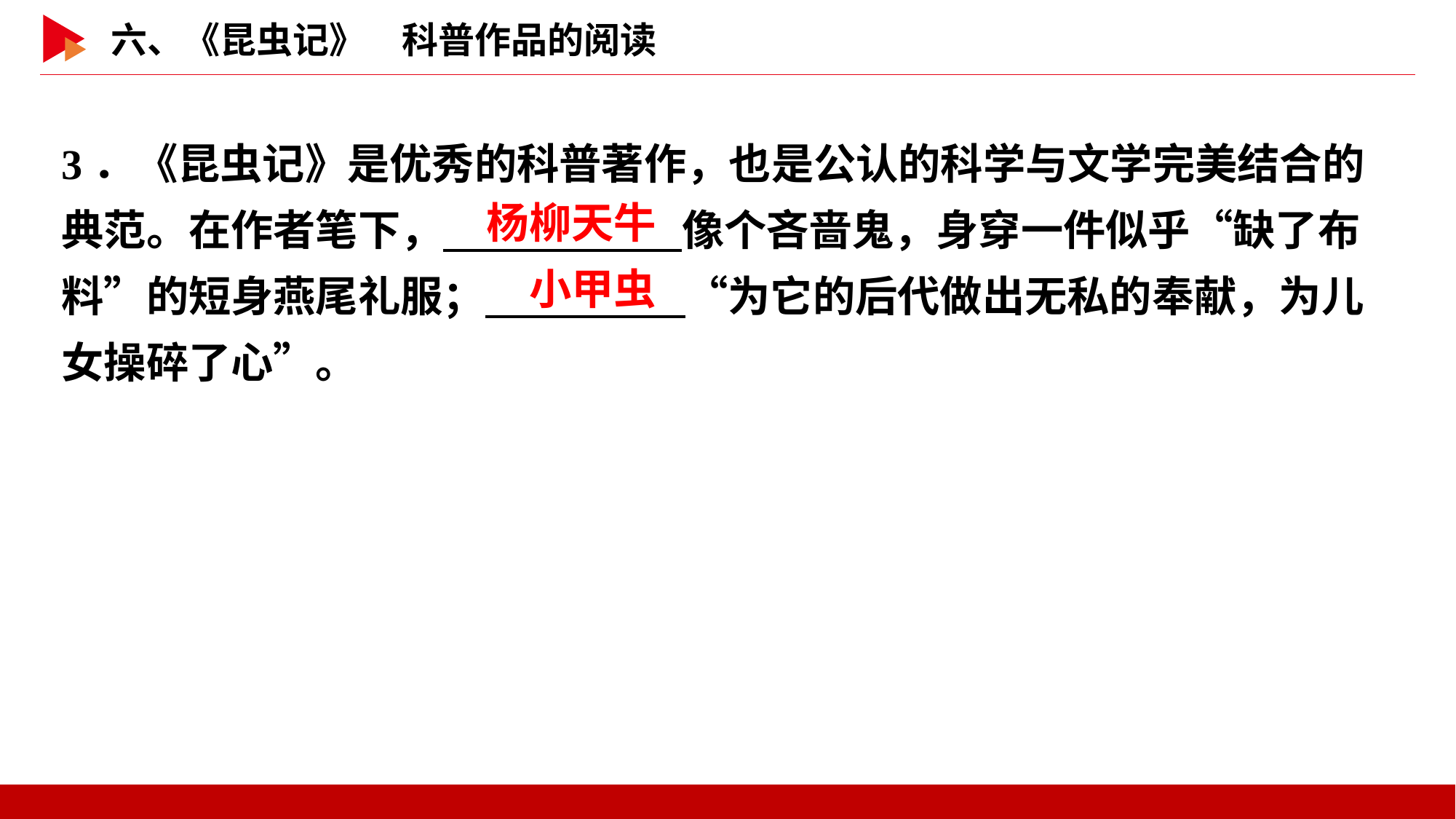

3．《昆虫记》是优秀的科普著作，也是公认的科学与文学完美结合的典范。在作者笔下，　                　像个吝啬鬼，身穿一件似乎“缺了布料”的短身燕尾礼服；　            　“为它的后代做出无私的奉献，为儿女操碎了心”。
杨柳天牛
小甲虫